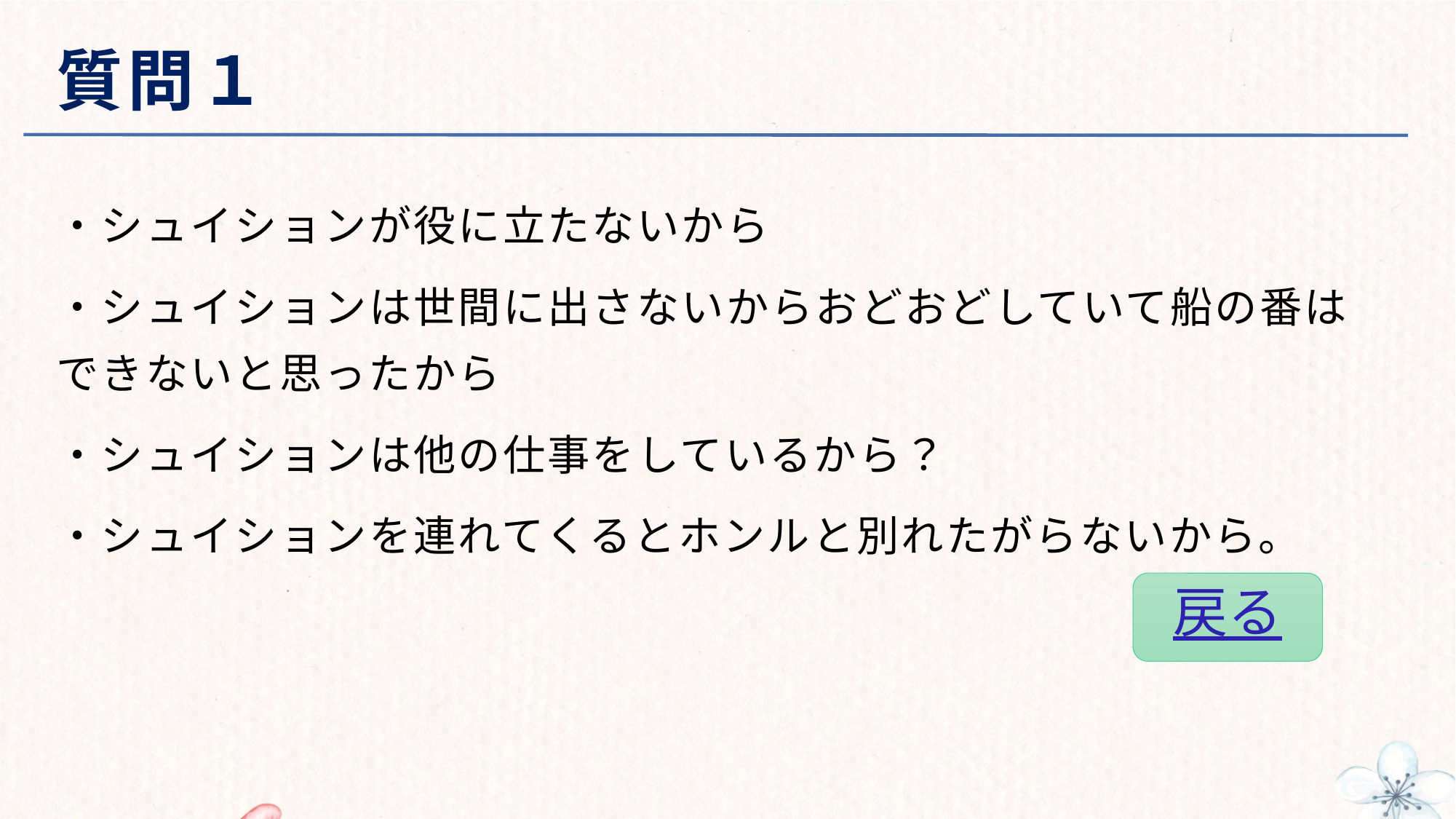

# 質問１
・シュイションが役に立たないから
・シュイションは世間に出さないからおどおどしていて船の番はできないと思ったから
・シュイションは他の仕事をしているから？
・シュイションを連れてくるとホンルと別れたがらないから。

戻る